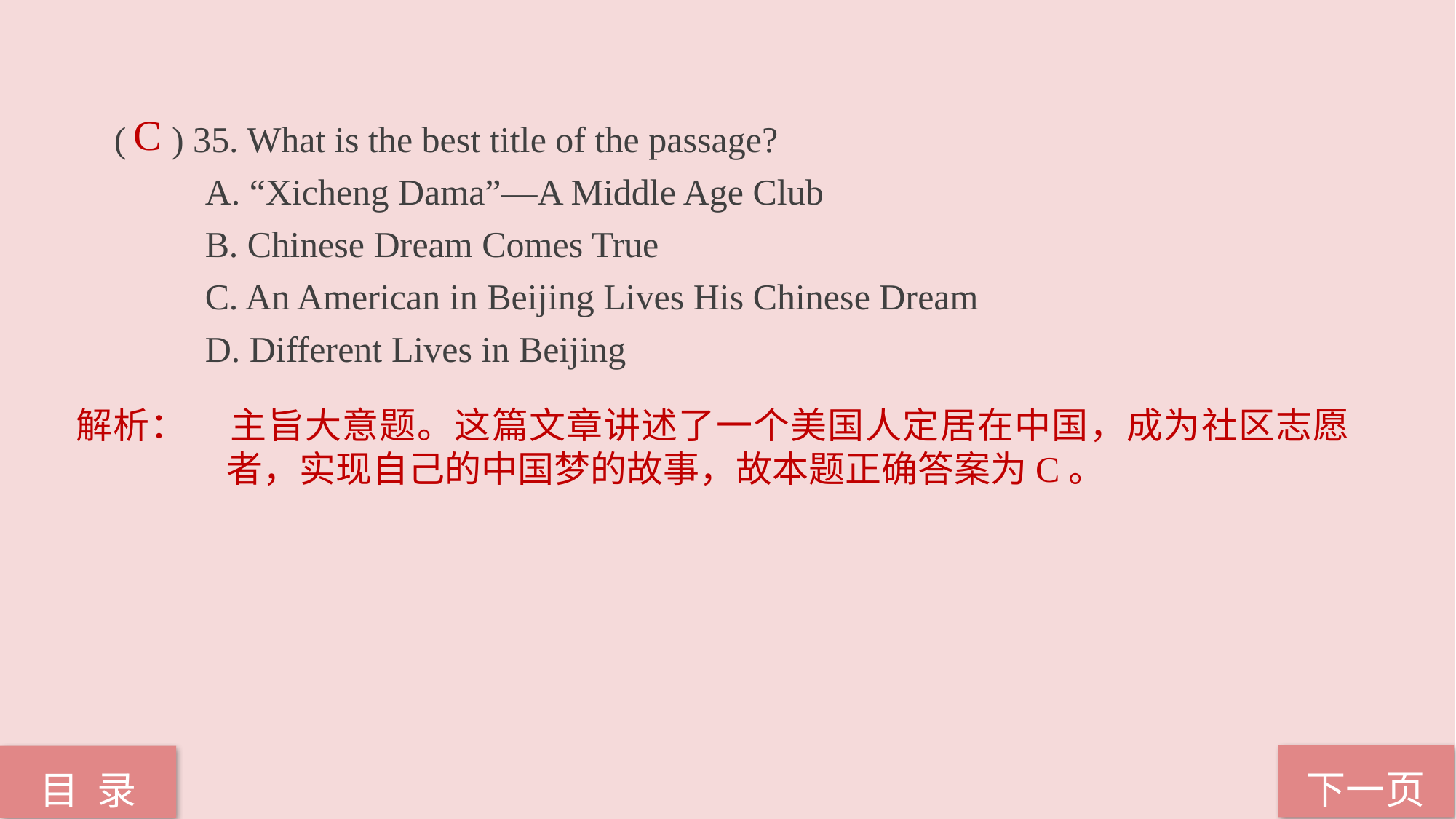

C
(     ) 35. What is the best title of the passage?
          A. “Xicheng Dama”—A Middle Age Club
          B. Chinese Dream Comes True
          C. An American in Beijing Lives His Chinese Dream
          D. Different Lives in Beijing
解析：	主旨大意题。这篇文章讲述了一个美国人定居在中国，成为社区志愿者，实现自己的中国梦的故事，故本题正确答案为C。